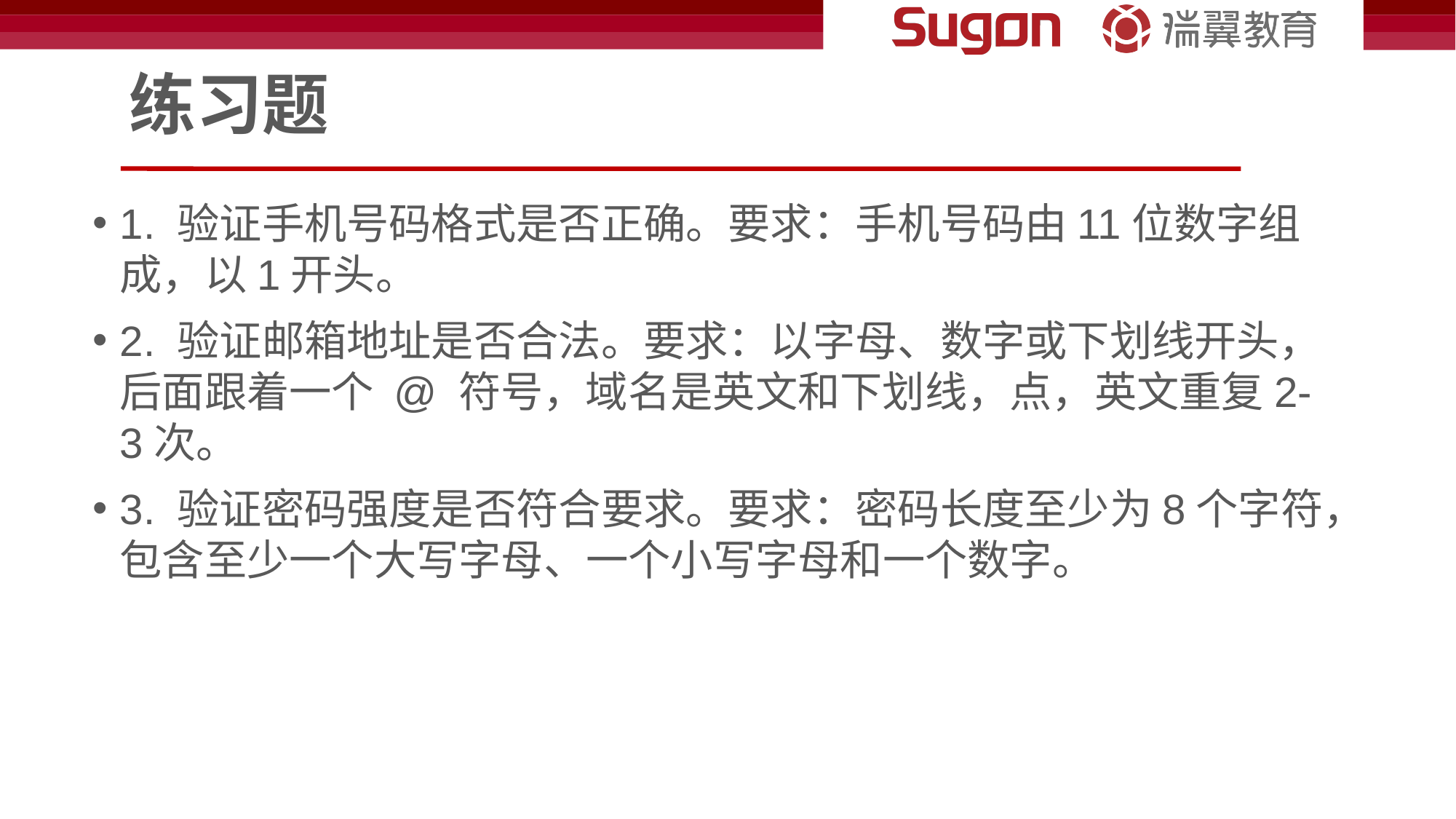

# 练习题

1. 验证手机号码格式是否正确。要求：手机号码由11位数字组成，以1开头。
2. 验证邮箱地址是否合法。要求：以字母、数字或下划线开头，后面跟着一个 @ 符号，域名是英文和下划线，点，英文重复2-3次。
3. 验证密码强度是否符合要求。要求：密码长度至少为8个字符，包含至少一个大写字母、一个小写字母和一个数字。